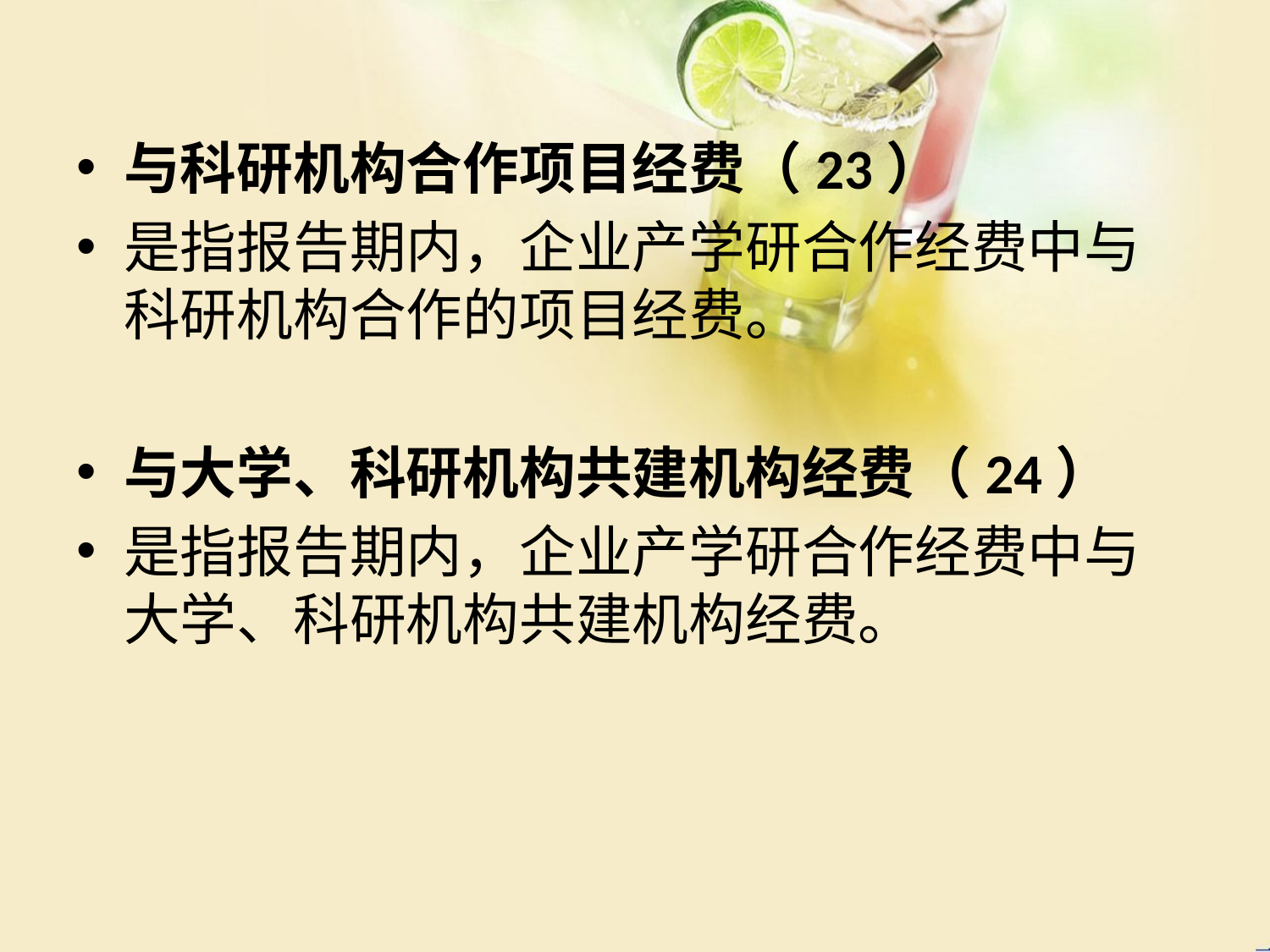

与科研机构合作项目经费（23）
是指报告期内，企业产学研合作经费中与科研机构合作的项目经费。

与大学、科研机构共建机构经费（24）
是指报告期内，企业产学研合作经费中与大学、科研机构共建机构经费。